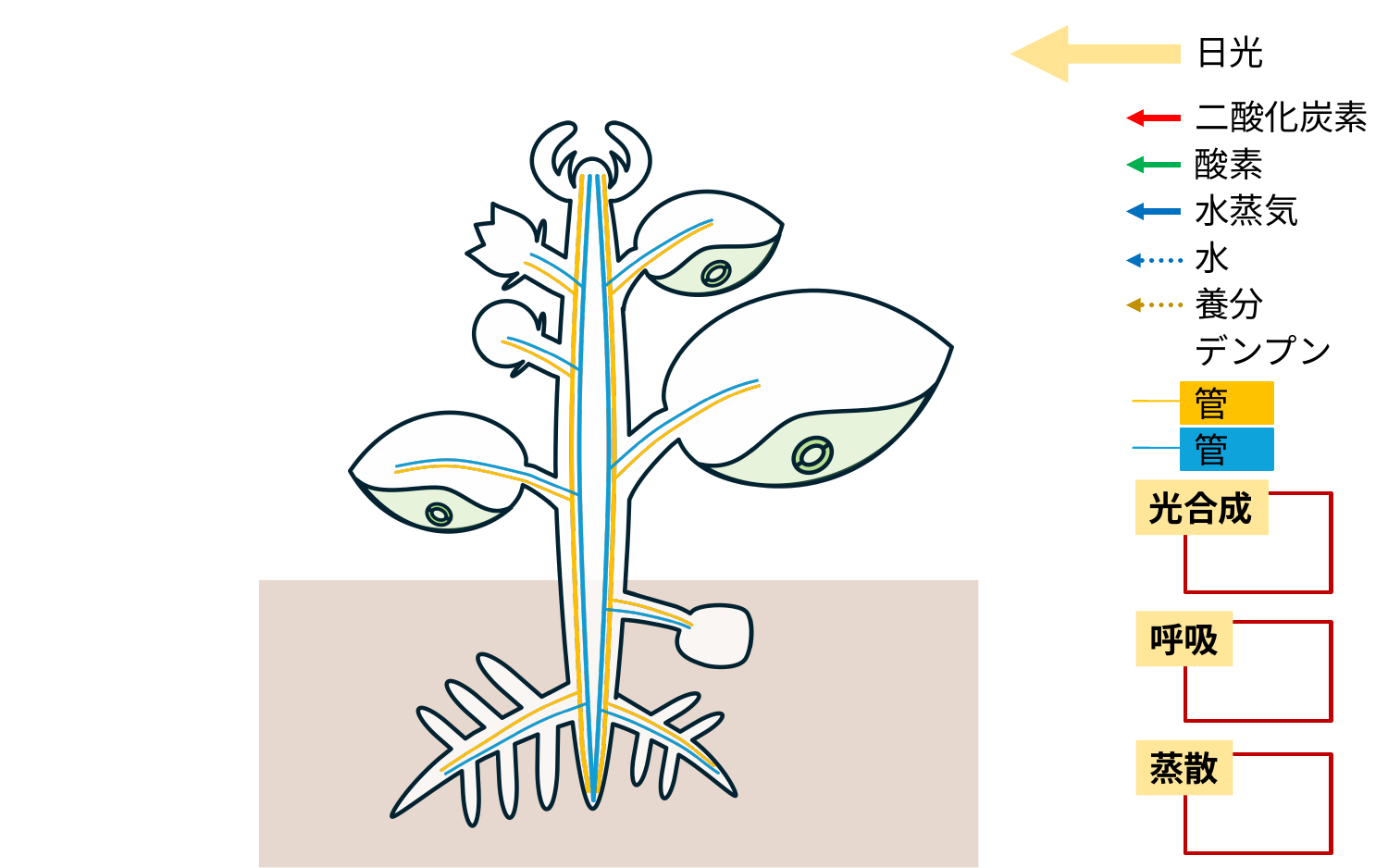

日光
二酸化炭素
酸素
水蒸気
水
養分
デンプン
管
管
光合成

呼吸

蒸散